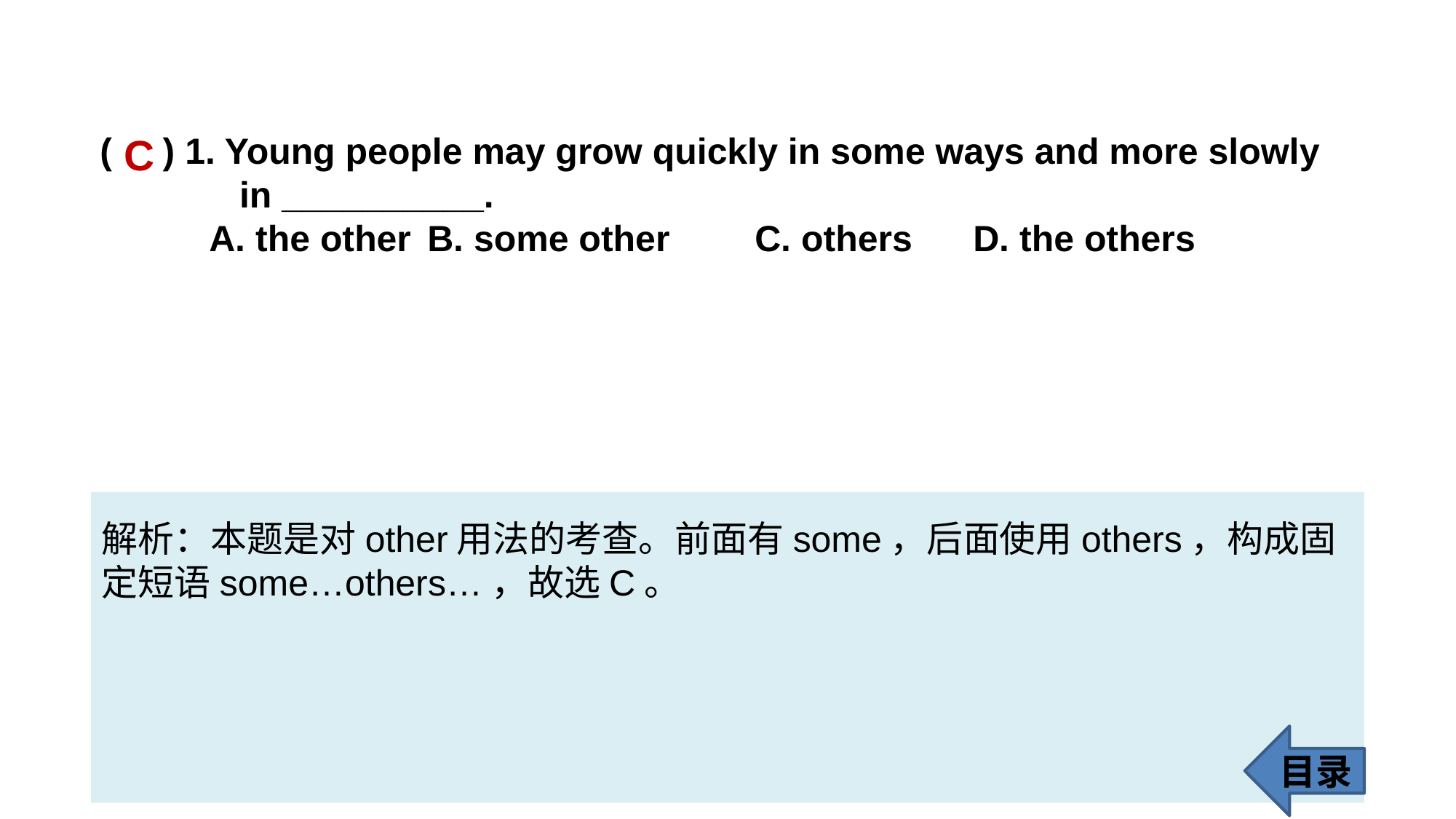

(     ) 1. Young people may grow quickly in some ways and more slowly 	     	   in __________.
	A. the other 	B. some other 	C. others 	D. the others
C

解析：本题是对other用法的考查。前面有some，后面使用others，构成固定短语some…others…，故选C。
目录
60